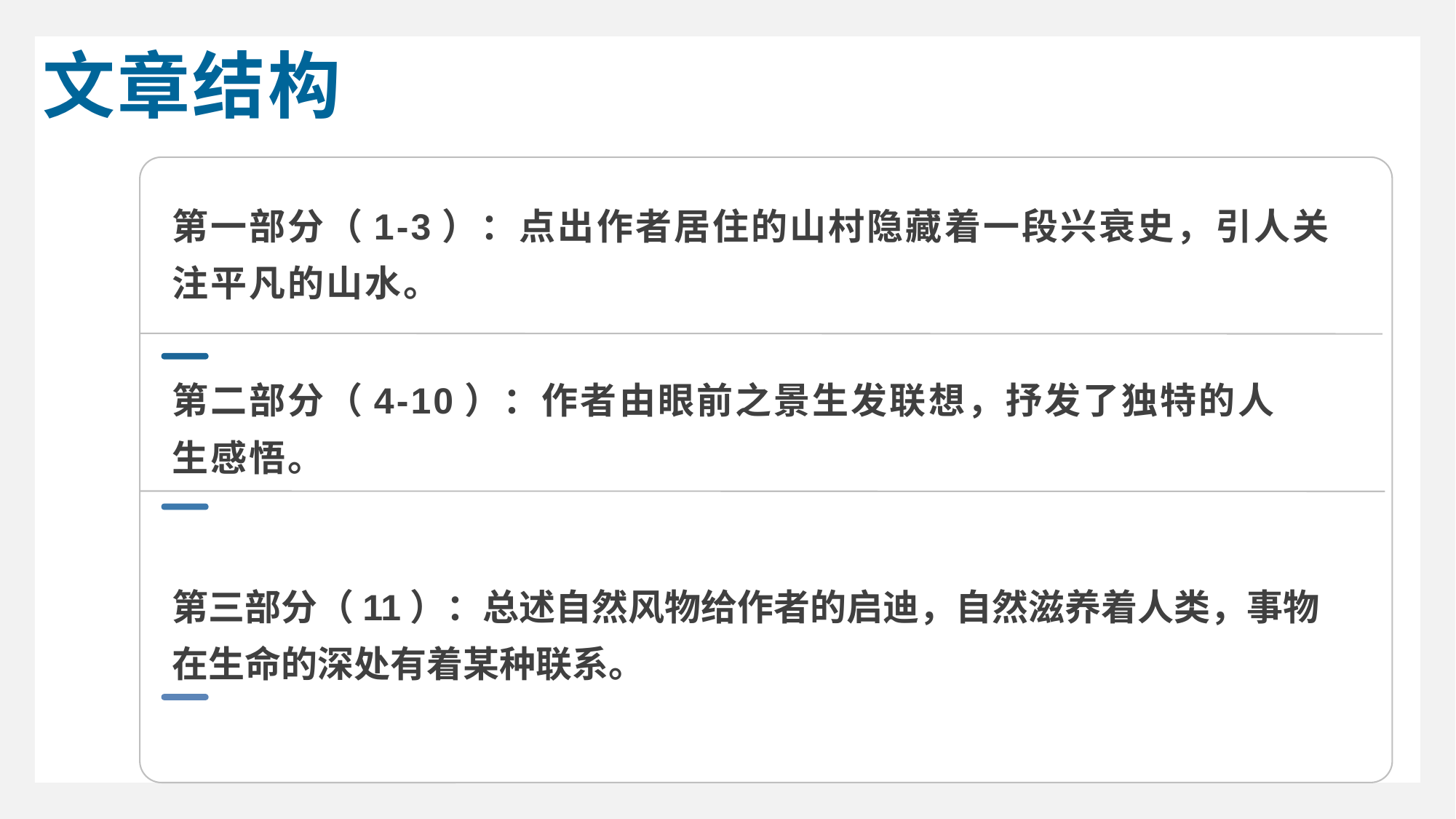

文章结构

第一部分（1-3）：点出作者居住的山村隐藏着一段兴衰史，引人关注平凡的山水。

第二部分（4-10）：作者由眼前之景生发联想，抒发了独特的人生感悟。

第三部分（11）：总述自然风物给作者的启迪，自然滋养着人类，事物在生命的深处有着某种联系。